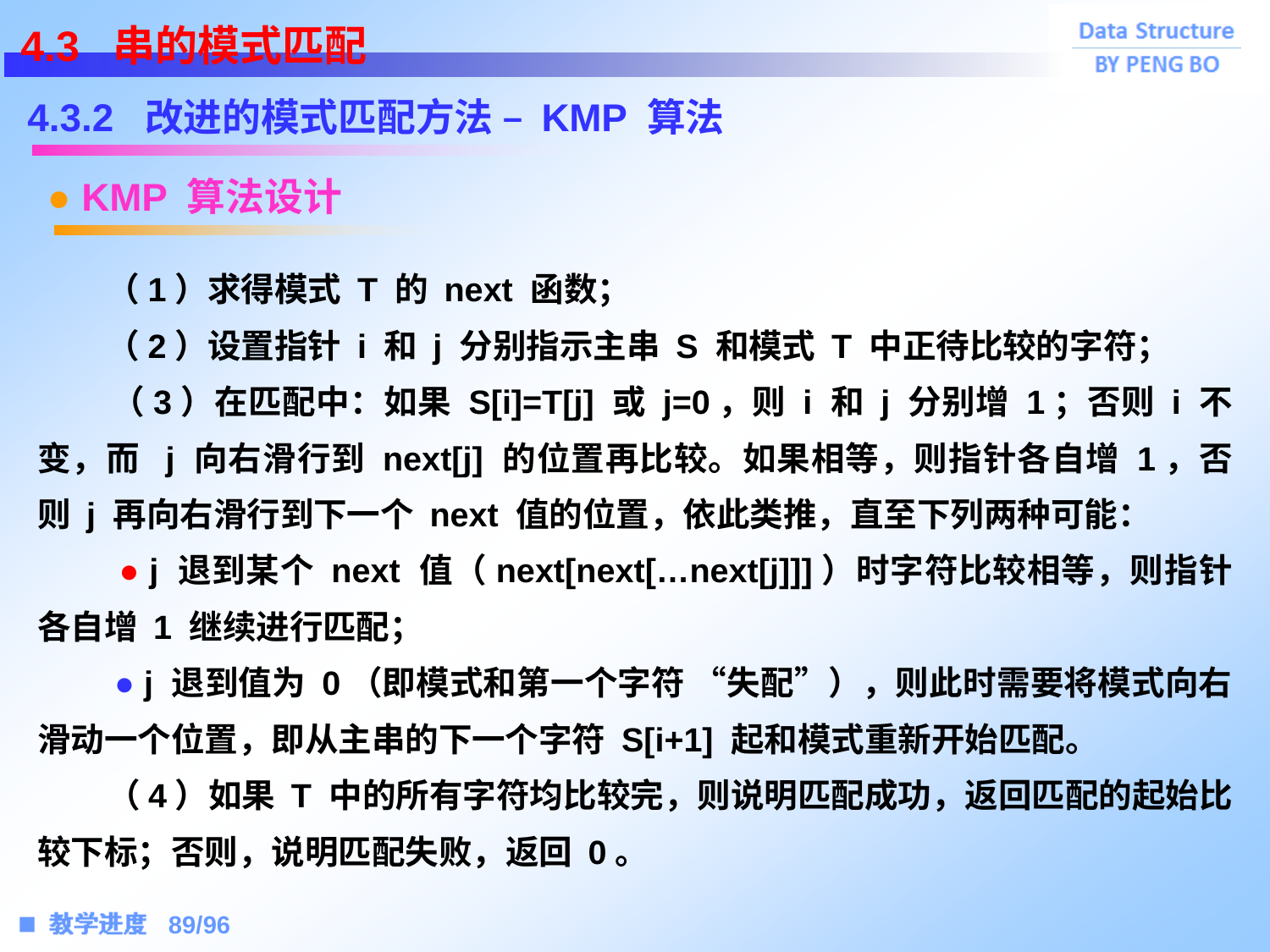

4.3  串的模式匹配

4.3.2  改进的模式匹配方法 – KMP 算法

● KMP 算法设计

        （1）求得模式 T 的 next 函数；
        （2）设置指针 i 和 j 分别指示主串 S 和模式 T 中正待比较的字符；
        （3）在匹配中：如果 S[i]=T[j] 或 j=0，则 i 和 j 分别增 1；否则 i 不变，而  j 向右滑行到 next[j] 的位置再比较。如果相等，则指针各自增 1，否则 j 再向右滑行到下一个 next 值的位置，依此类推，直至下列两种可能：
        ● j 退到某个 next 值（next[next[…next[j]]]）时字符比较相等，则指针各自增 1 继续进行匹配；
        ● j 退到值为 0（即模式和第一个字符 “失配”），则此时需要将模式向右滑动一个位置，即从主串的下一个字符 S[i+1] 起和模式重新开始匹配。
        （4）如果 T 中的所有字符均比较完，则说明匹配成功，返回匹配的起始比较下标；否则，说明匹配失败，返回 0。